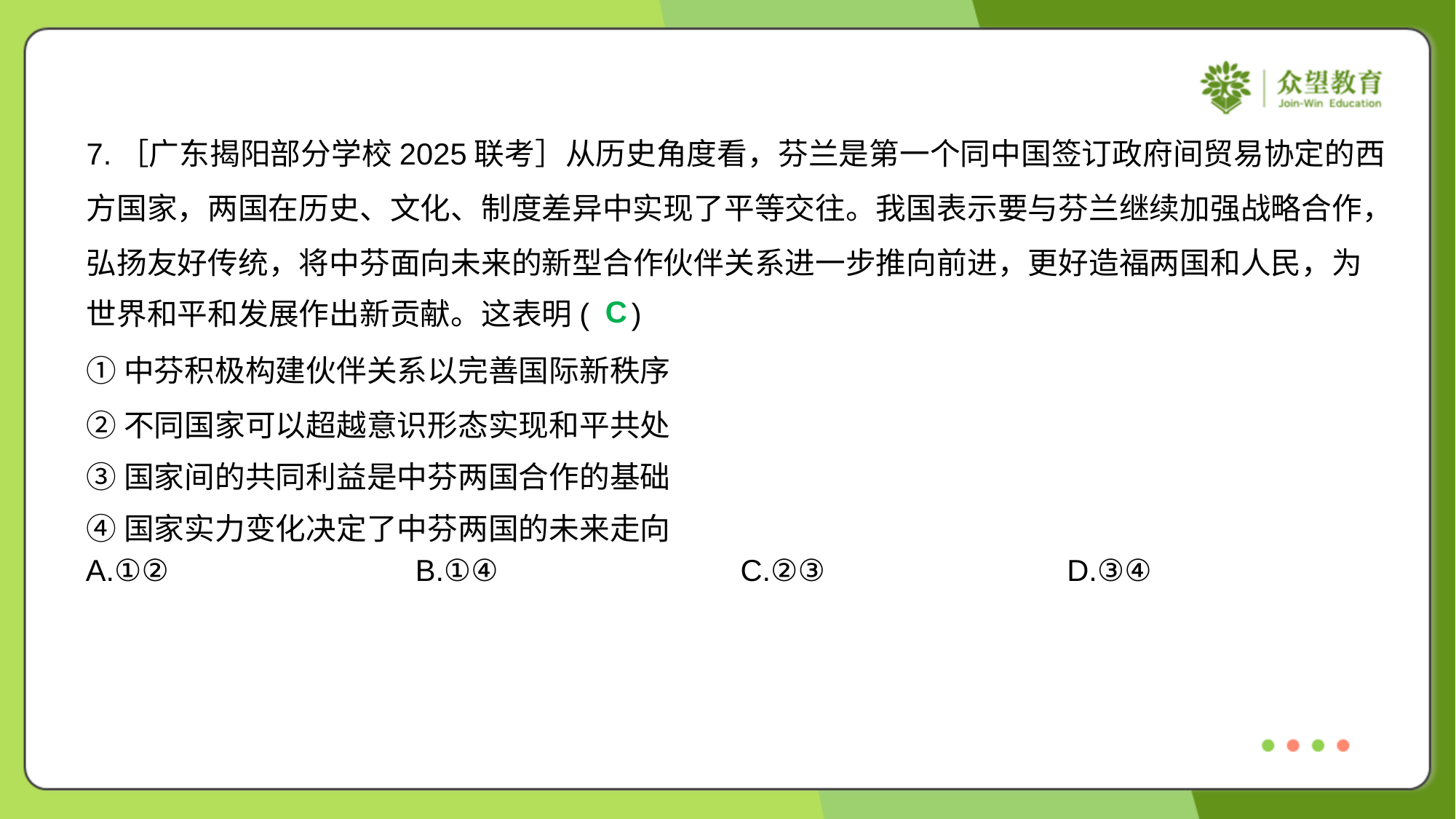

7.［广东揭阳部分学校2025联考］从历史角度看，芬兰是第一个同中国签订政府间贸易协定的西
方国家，两国在历史、文化、制度差异中实现了平等交往。我国表示要与芬兰继续加强战略合作，
弘扬友好传统，将中芬面向未来的新型合作伙伴关系进一步推向前进，更好造福两国和人民，为
世界和平和发展作出新贡献。这表明(     )
C
①中芬积极构建伙伴关系以完善国际新秩序
②不同国家可以超越意识形态实现和平共处
③国家间的共同利益是中芬两国合作的基础
④国家实力变化决定了中芬两国的未来走向
A.①②	B.①④	C.②③	D.③④